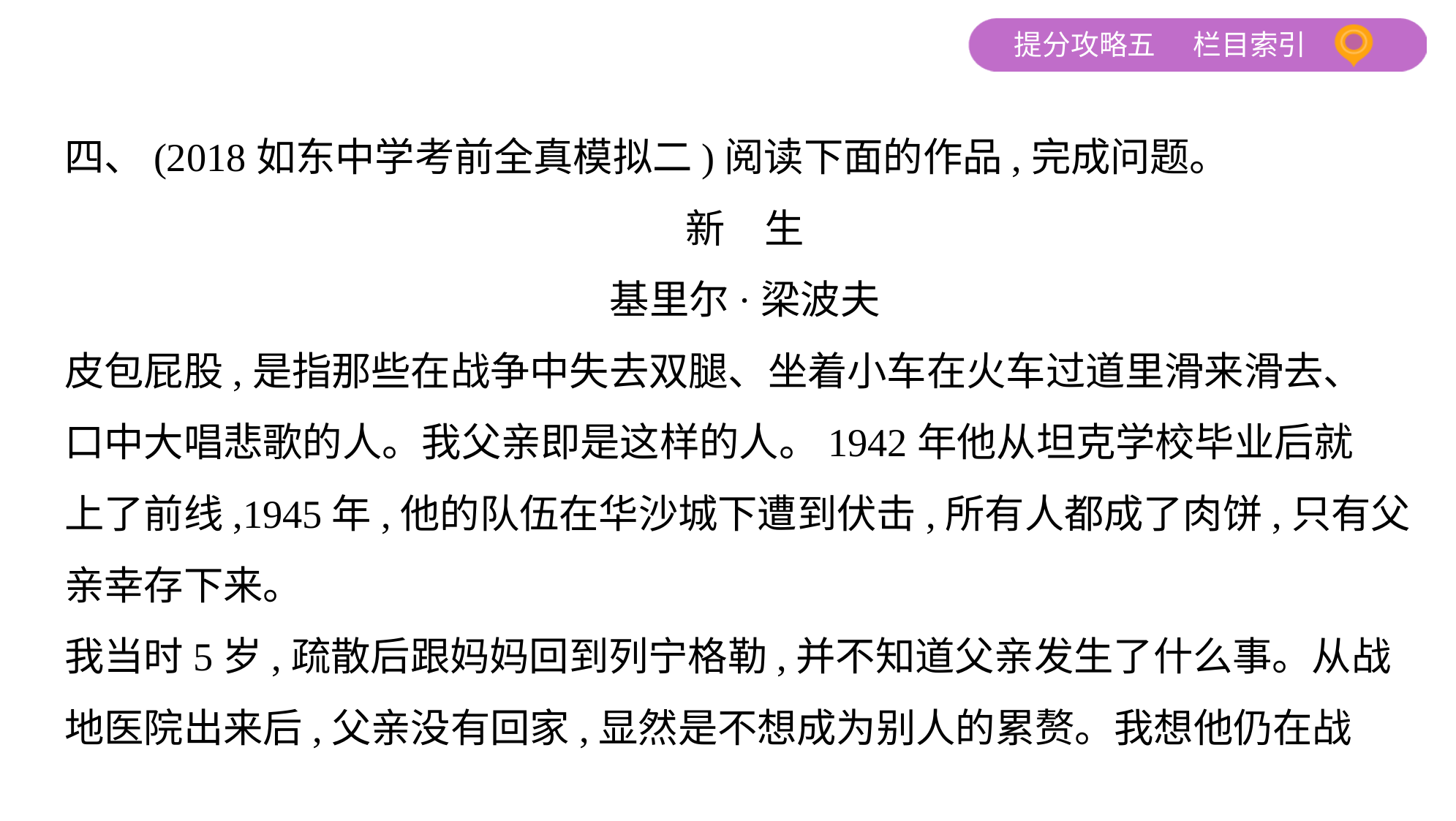

四、(2018如东中学考前全真模拟二)阅读下面的作品,完成问题。
新　生
基里尔·梁波夫
皮包屁股,是指那些在战争中失去双腿、坐着小车在火车过道里滑来滑去、
口中大唱悲歌的人。我父亲即是这样的人。1942年他从坦克学校毕业后就
上了前线,1945年,他的队伍在华沙城下遭到伏击,所有人都成了肉饼,只有父
亲幸存下来。
我当时5岁,疏散后跟妈妈回到列宁格勒,并不知道父亲发生了什么事。从战
地医院出来后,父亲没有回家,显然是不想成为别人的累赘。我想他仍在战